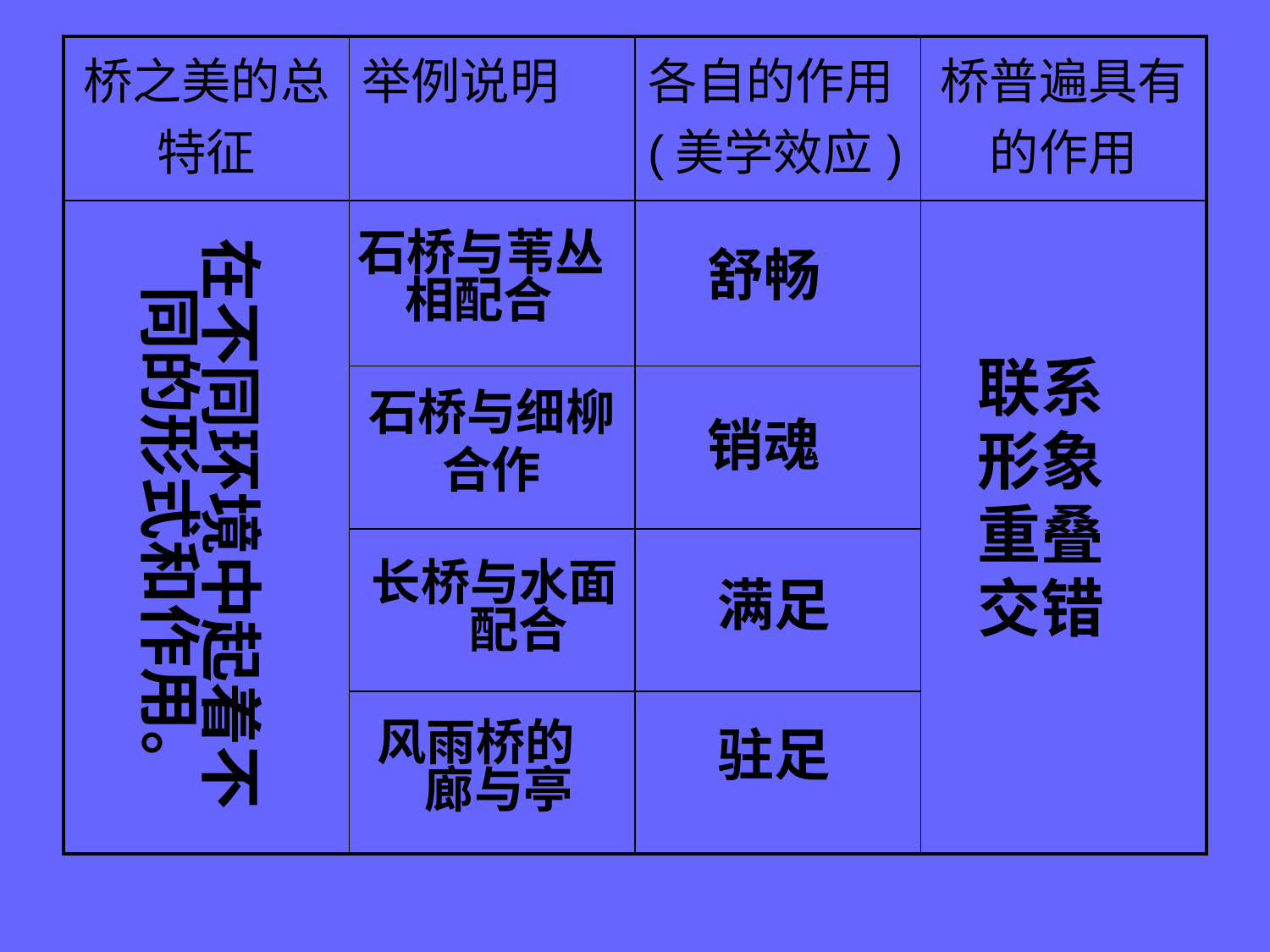

| 桥之美的总特征 | 举例说明 | 各自的作用(美学效应) | 桥普遍具有的作用 |
| --- | --- | --- | --- |
|  |  |  |  |
|  |  |  |  |
|  |  |  |  |
|  |  |  |  |
在不同环境中起着不同的形式和作用。
石桥与苇丛相配合
舒畅
联系
形象
重叠
交错
石桥与细柳
合作
销魂
长桥与水面配合
满足
风雨桥的廊与亭
驻足